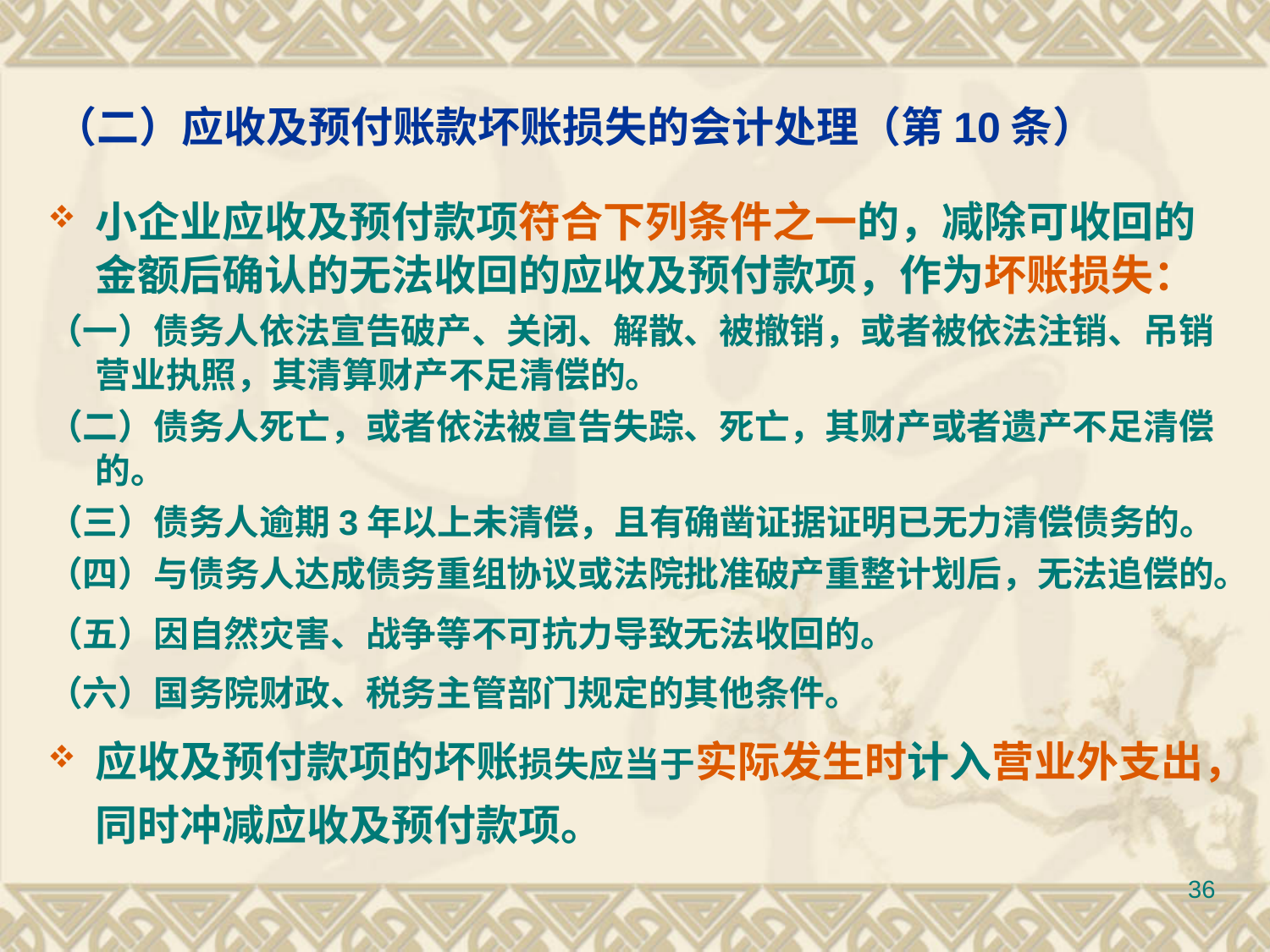

# （二）应收及预付账款坏账损失的会计处理（第10条）
小企业应收及预付款项符合下列条件之一的，减除可收回的金额后确认的无法收回的应收及预付款项，作为坏账损失：
（一）债务人依法宣告破产、关闭、解散、被撤销，或者被依法注销、吊销营业执照，其清算财产不足清偿的。
（二）债务人死亡，或者依法被宣告失踪、死亡，其财产或者遗产不足清偿的。
（三）债务人逾期3年以上未清偿，且有确凿证据证明已无力清偿债务的。
（四）与债务人达成债务重组协议或法院批准破产重整计划后，无法追偿的。
（五）因自然灾害、战争等不可抗力导致无法收回的。
（六）国务院财政、税务主管部门规定的其他条件。
应收及预付款项的坏账损失应当于实际发生时计入营业外支出，同时冲减应收及预付款项。
36